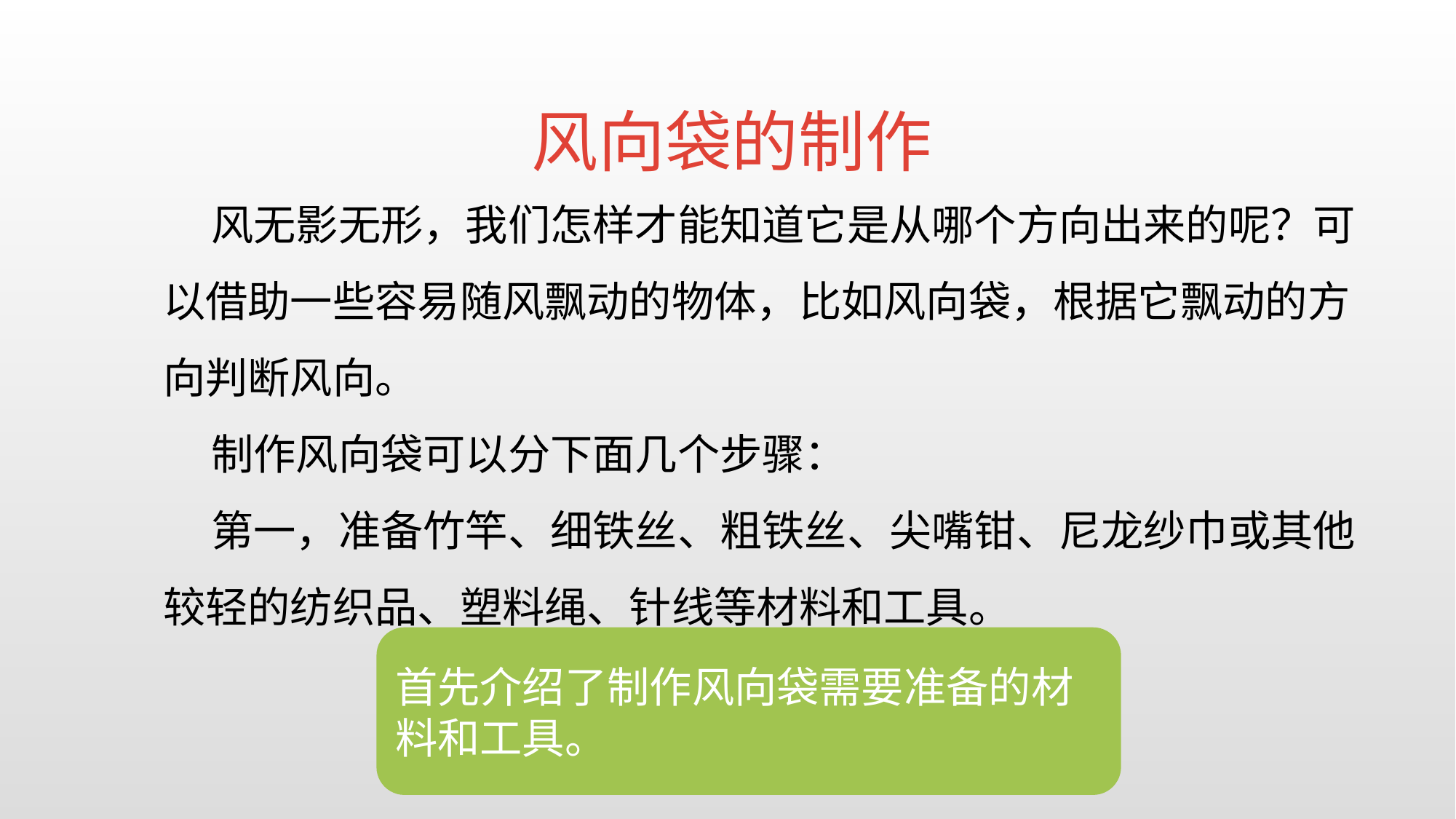

风向袋的制作
    风无影无形，我们怎样才能知道它是从哪个方向出来的呢？可以借助一些容易随风飘动的物体，比如风向袋，根据它飘动的方向判断风向。
    制作风向袋可以分下面几个步骤：
    第一，准备竹竿、细铁丝、粗铁丝、尖嘴钳、尼龙纱巾或其他较轻的纺织品、塑料绳、针线等材料和工具。
首先介绍了制作风向袋需要准备的材料和工具。